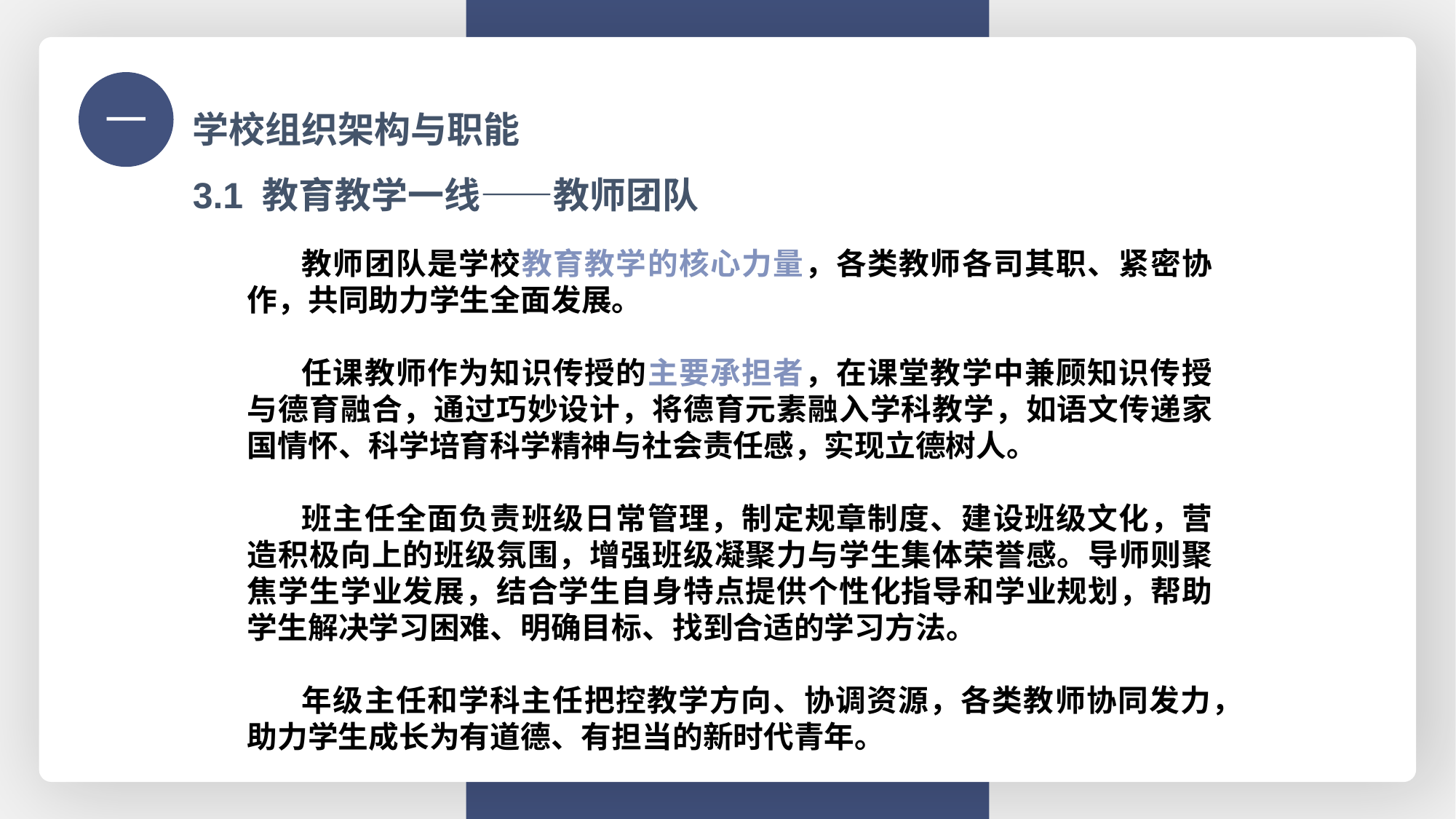

学校组织架构与职能
一
3.1 教育教学一线——教师团队
教师团队是学校教育教学的核心力量，各类教师各司其职、紧密协作，共同助力学生全面发展。

任课教师作为知识传授的主要承担者，在课堂教学中兼顾知识传授与德育融合，通过巧妙设计，将德育元素融入学科教学，如语文传递家国情怀、科学培育科学精神与社会责任感，实现立德树人。

班主任全面负责班级日常管理，制定规章制度、建设班级文化，营造积极向上的班级氛围，增强班级凝聚力与学生集体荣誉感。导师则聚焦学生学业发展，结合学生自身特点提供个性化指导和学业规划，帮助学生解决学习困难、明确目标、找到合适的学习方法。

年级主任和学科主任把控教学方向、协调资源，各类教师协同发力，助力学生成长为有道德、有担当的新时代青年。